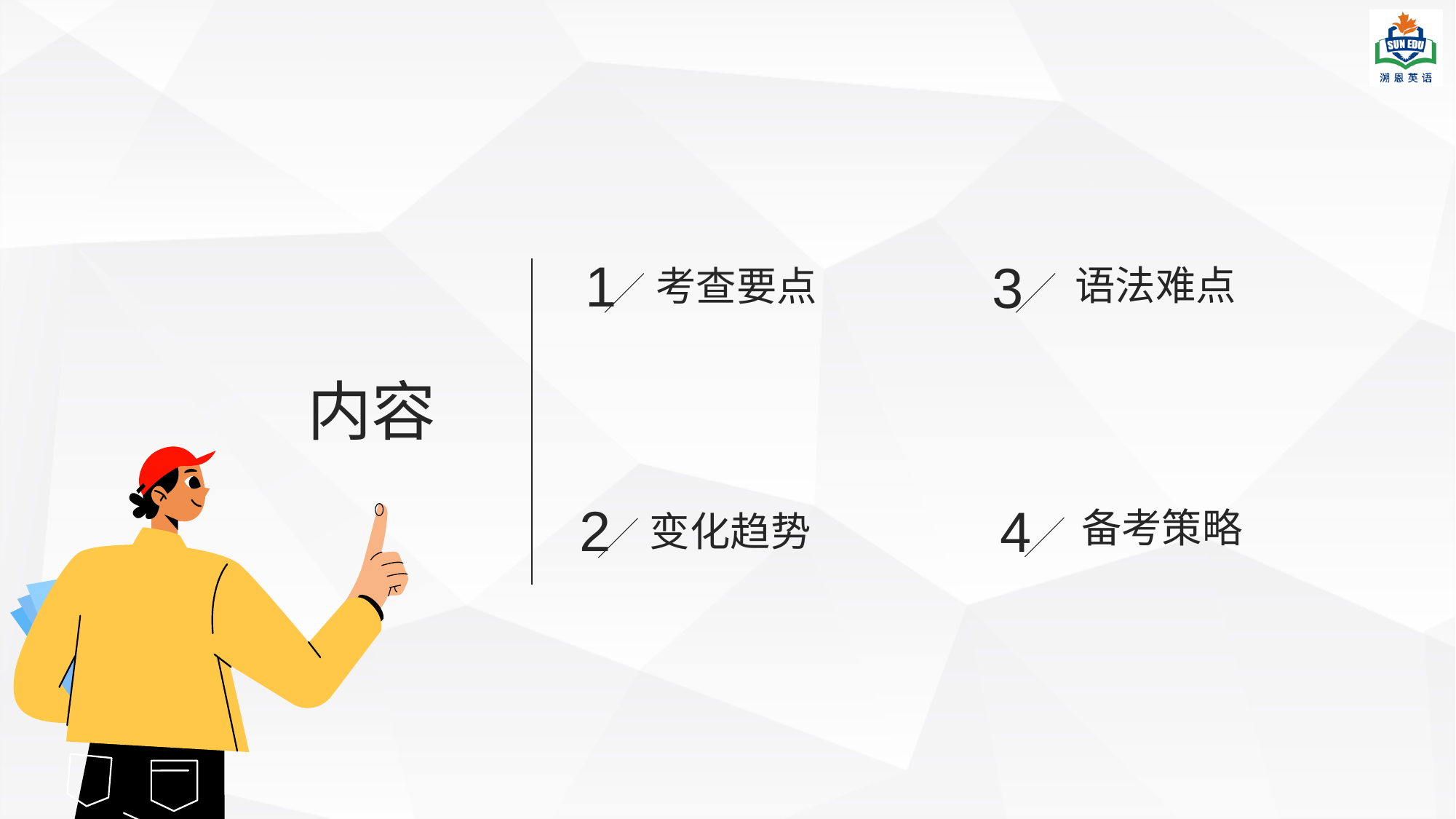

1
3
语法难点
考查要点
内容

2
变化趋势
4
备考策略